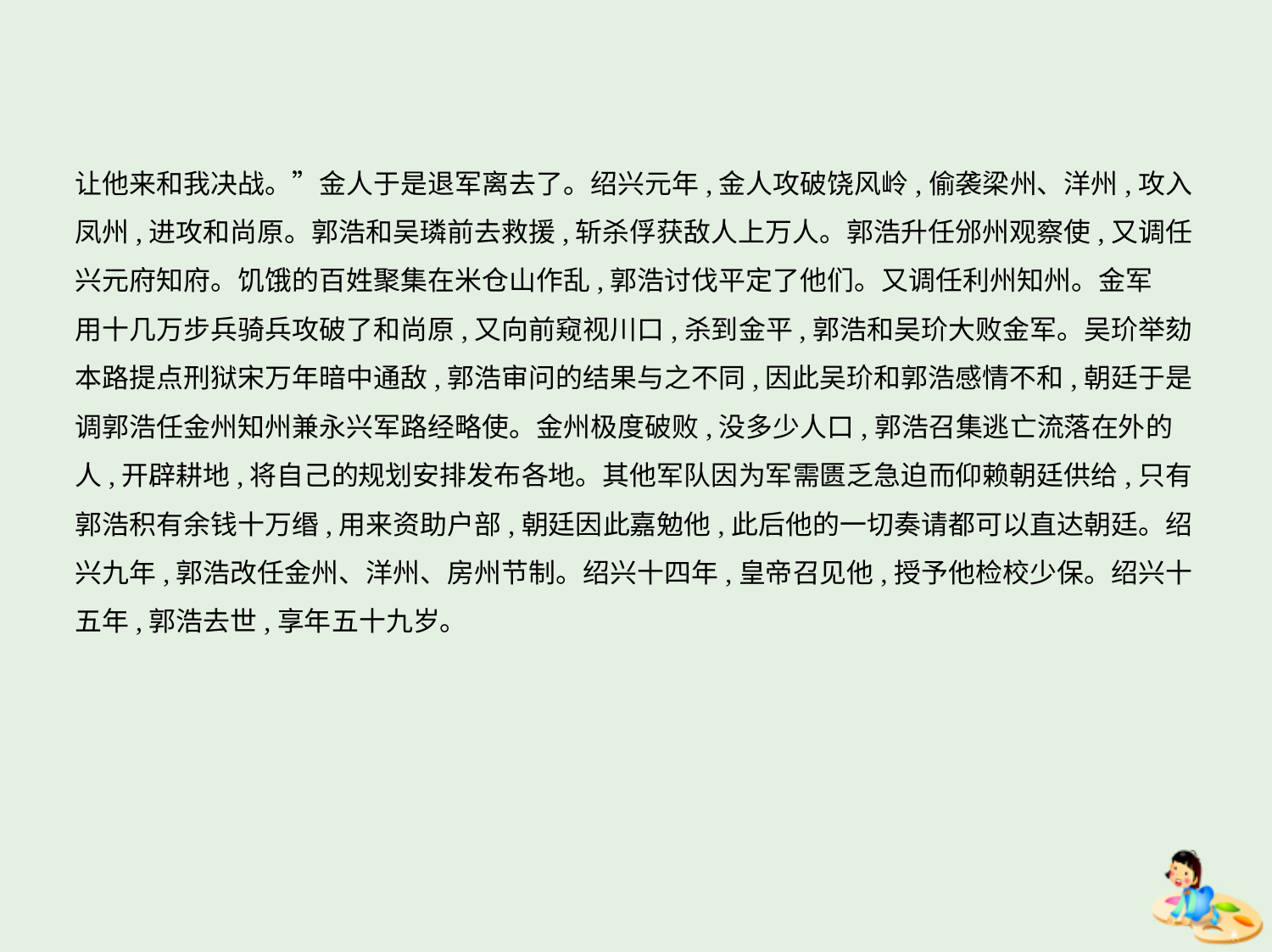

让他来和我决战。”金人于是退军离去了。绍兴元年,金人攻破饶风岭,偷袭梁州、洋州,攻入
凤州,进攻和尚原。郭浩和吴璘前去救援,斩杀俘获敌人上万人。郭浩升任邠州观察使,又调任
兴元府知府。饥饿的百姓聚集在米仓山作乱,郭浩讨伐平定了他们。又调任利州知州。金军
用十几万步兵骑兵攻破了和尚原,又向前窥视川口,杀到金平,郭浩和吴玠大败金军。吴玠举劾本路提点刑狱宋万年暗中通敌,郭浩审问的结果与之不同,因此吴玠和郭浩感情不和,朝廷于是
调郭浩任金州知州兼永兴军路经略使。金州极度破败,没多少人口,郭浩召集逃亡流落在外的
人,开辟耕地,将自己的规划安排发布各地。其他军队因为军需匮乏急迫而仰赖朝廷供给,只有
郭浩积有余钱十万缗,用来资助户部,朝廷因此嘉勉他,此后他的一切奏请都可以直达朝廷。绍
兴九年,郭浩改任金州、洋州、房州节制。绍兴十四年,皇帝召见他,授予他检校少保。绍兴十
五年,郭浩去世,享年五十九岁。